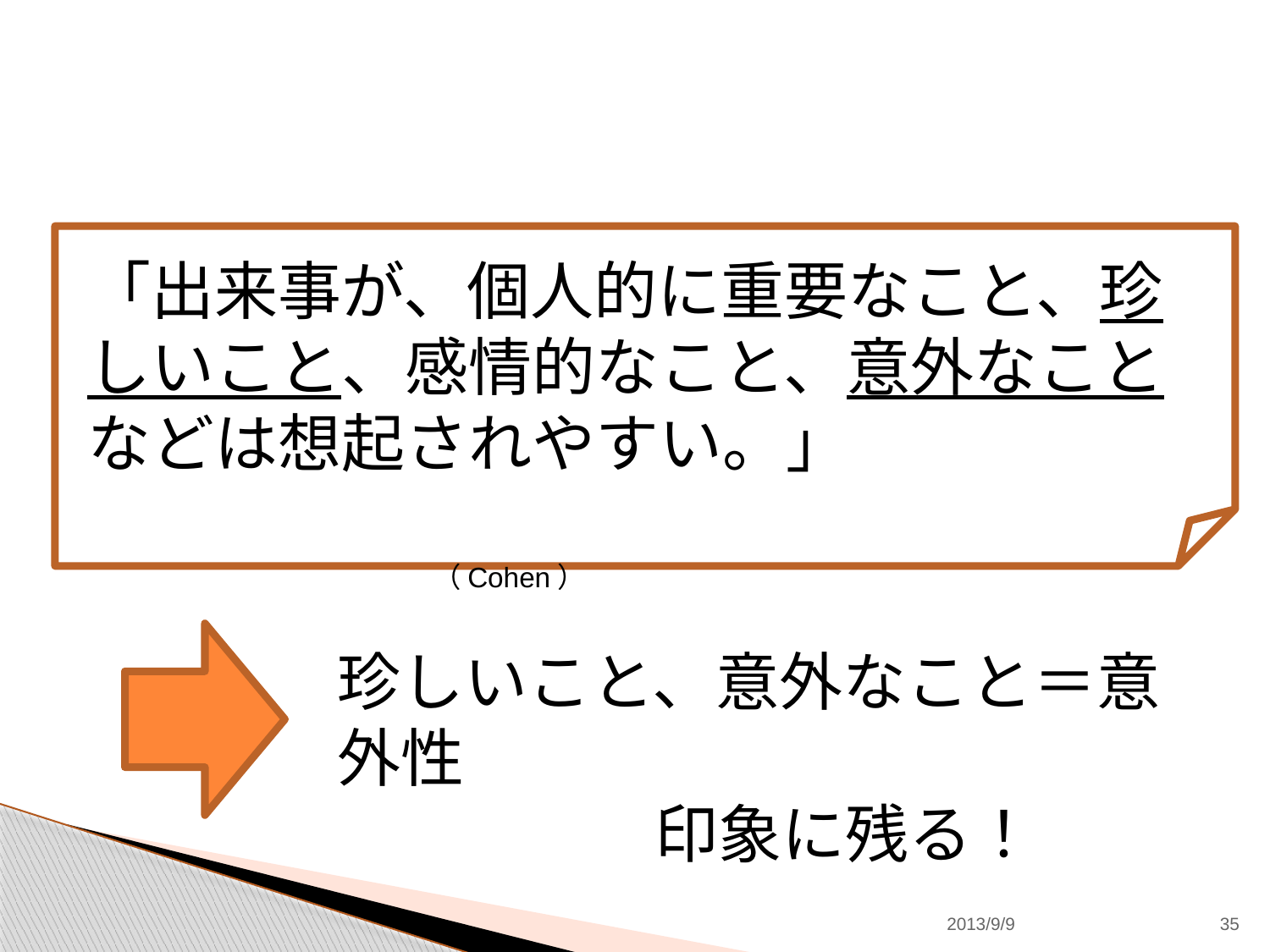

「出来事が、個人的に重要なこと、珍しいこと、感情的なこと、意外なことなどは想起されやすい。」
　　　　　　　　　　　　　　　　　　　　　　　　　　　　　（Cohen）

珍しいこと、意外なこと＝意外性
　　　　　印象に残る！
2013/9/9
35